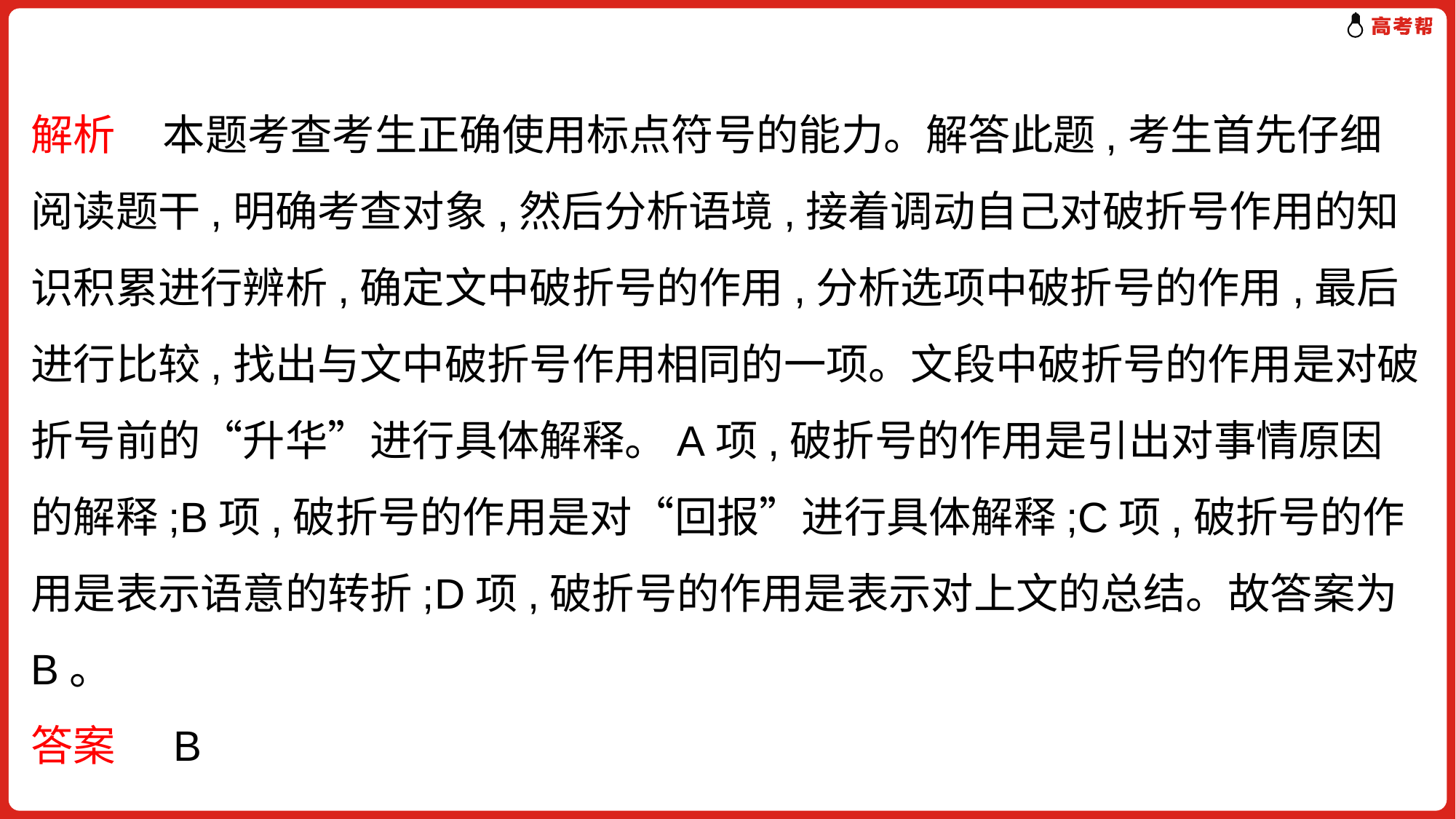

解析     本题考查考生正确使用标点符号的能力。解答此题,考生首先仔细阅读题干,明确考查对象,然后分析语境,接着调动自己对破折号作用的知识积累进行辨析,确定文中破折号的作用,分析选项中破折号的作用,最后进行比较,找出与文中破折号作用相同的一项。文段中破折号的作用是对破折号前的“升华”进行具体解释。A项,破折号的作用是引出对事情原因的解释;B项,破折号的作用是对“回报”进行具体解释;C项,破折号的作用是表示语意的转折;D项,破折号的作用是表示对上文的总结。故答案为B。
答案     B